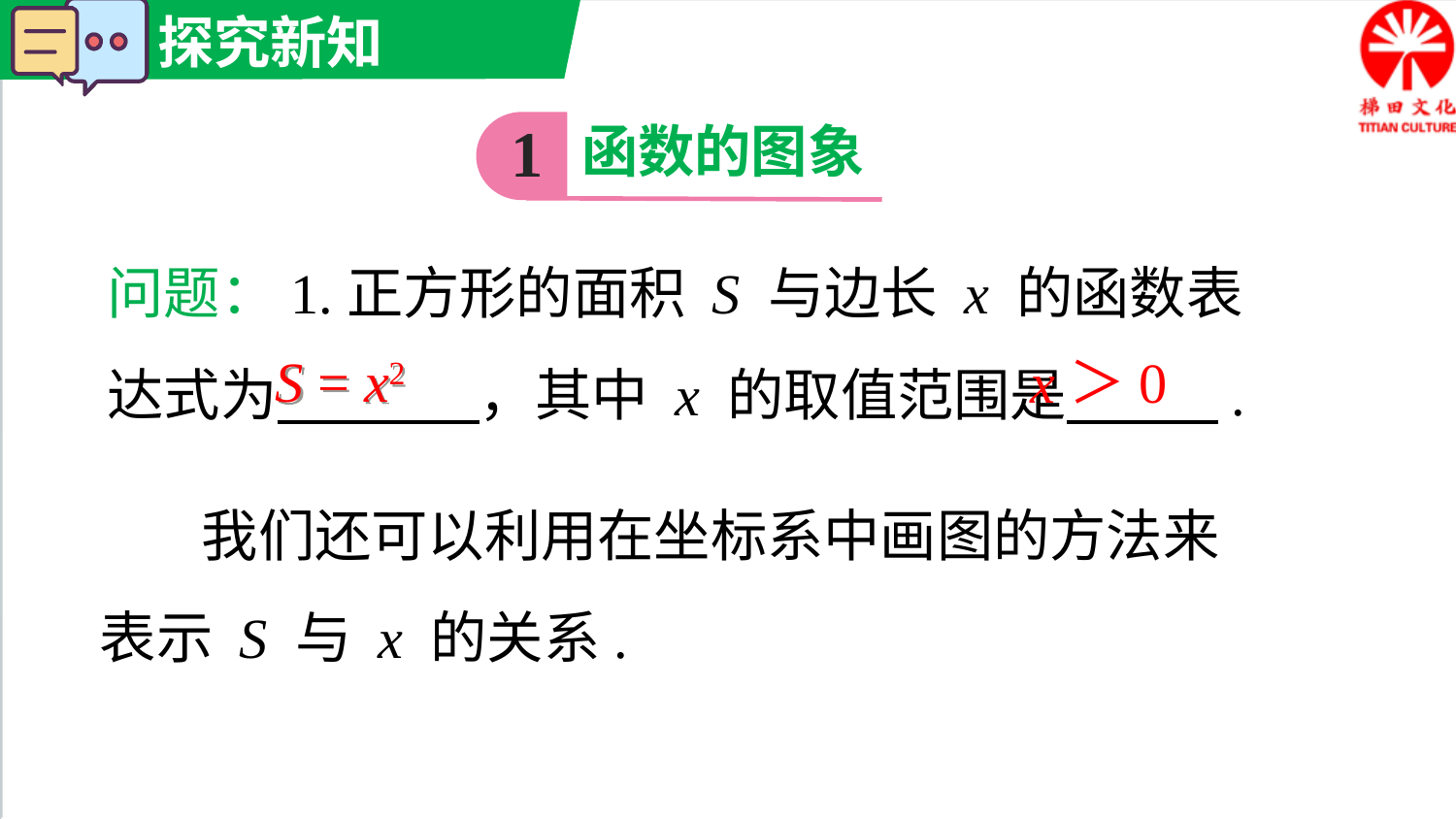

1

函数的图象
问题：1.正方形的面积 S 与边长 x 的函数表达式为                ，其中 x 的取值范围是            .
S = x2
x＞0
       我们还可以利用在坐标系中画图的方法来表示 S 与 x 的关系.